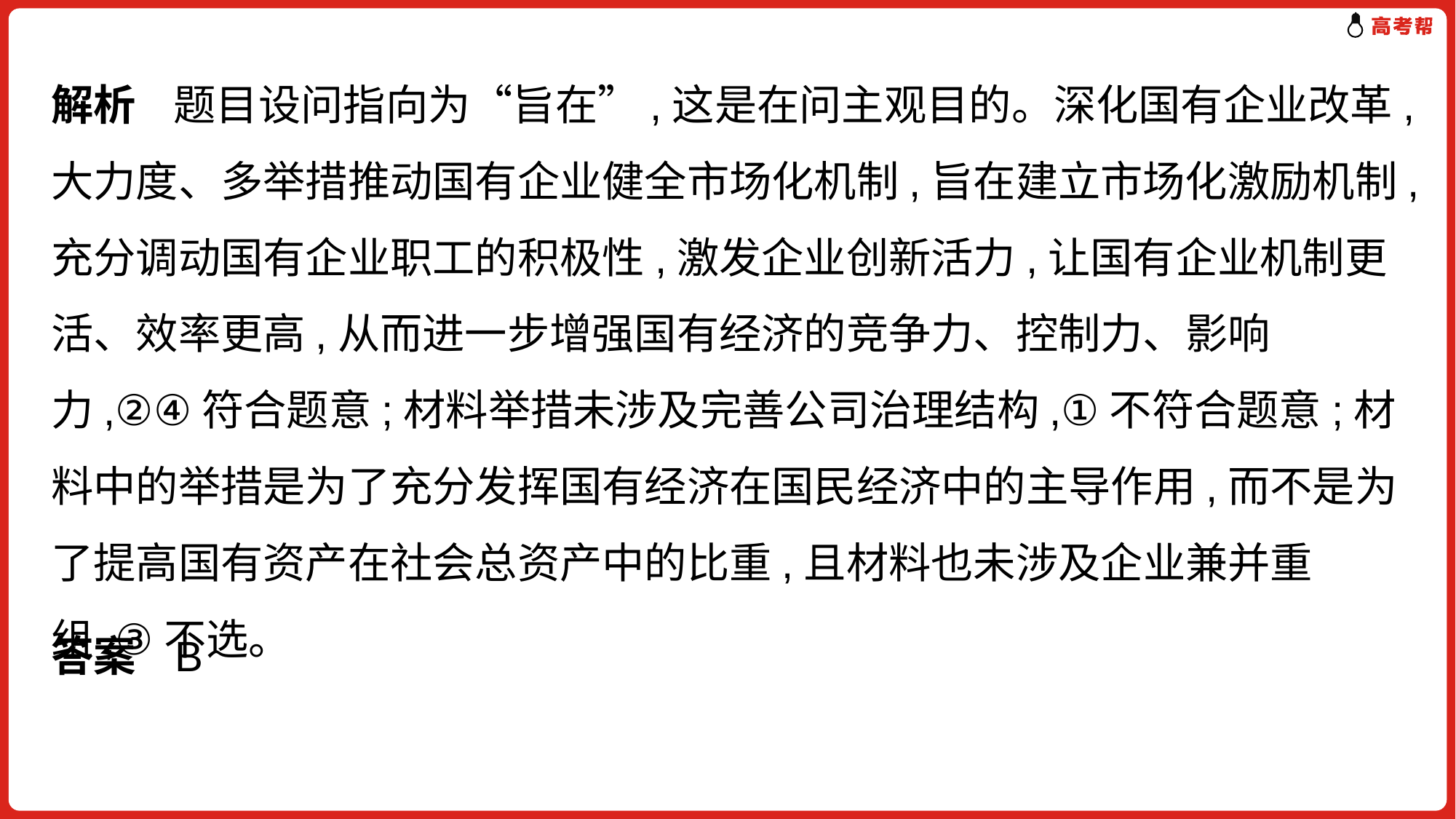

# 解析    题目设问指向为“旨在”,这是在问主观目的。深化国有企业改革,大力度、多举措推动国有企业健全市场化机制,旨在建立市场化激励机制,充分调动国有企业职工的积极性,激发企业创新活力,让国有企业机制更活、效率更高,从而进一步增强国有经济的竞争力、控制力、影响力,②④符合题意;材料举措未涉及完善公司治理结构,①不符合题意;材料中的举措是为了充分发挥国有经济在国民经济中的主导作用,而不是为了提高国有资产在社会总资产中的比重,且材料也未涉及企业兼并重组,③不选。
答案   B